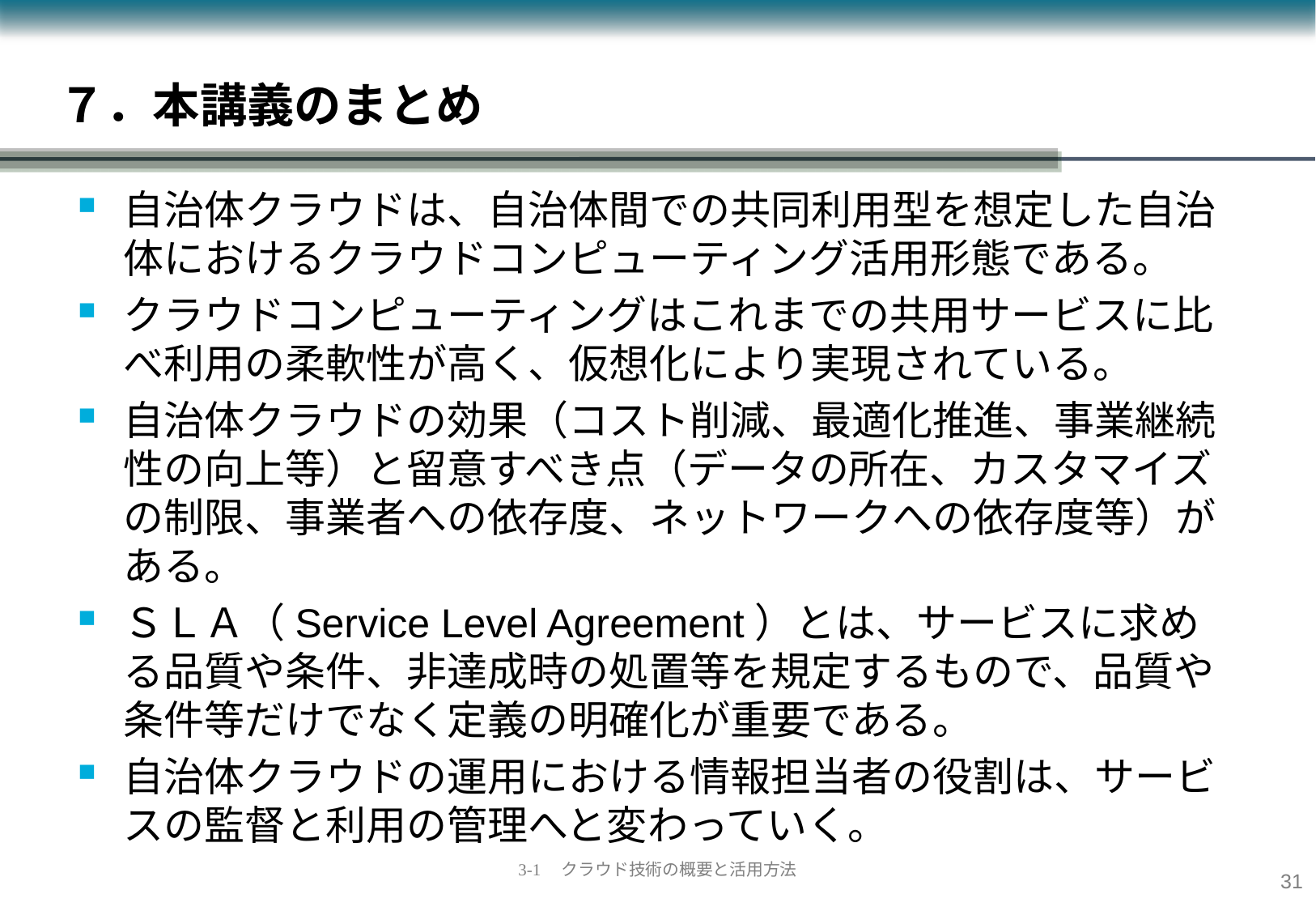

# ７．本講義のまとめ
自治体クラウドは、自治体間での共同利用型を想定した自治体におけるクラウドコンピューティング活用形態である。
クラウドコンピューティングはこれまでの共用サービスに比べ利用の柔軟性が高く、仮想化により実現されている。
自治体クラウドの効果（コスト削減、最適化推進、事業継続性の向上等）と留意すべき点（データの所在、カスタマイズの制限、事業者への依存度、ネットワークへの依存度等）がある。
ＳＬＡ（Service Level Agreement）とは、サービスに求める品質や条件、非達成時の処置等を規定するもので、品質や条件等だけでなく定義の明確化が重要である。
自治体クラウドの運用における情報担当者の役割は、サービスの監督と利用の管理へと変わっていく。
31
3-1　クラウド技術の概要と活用方法